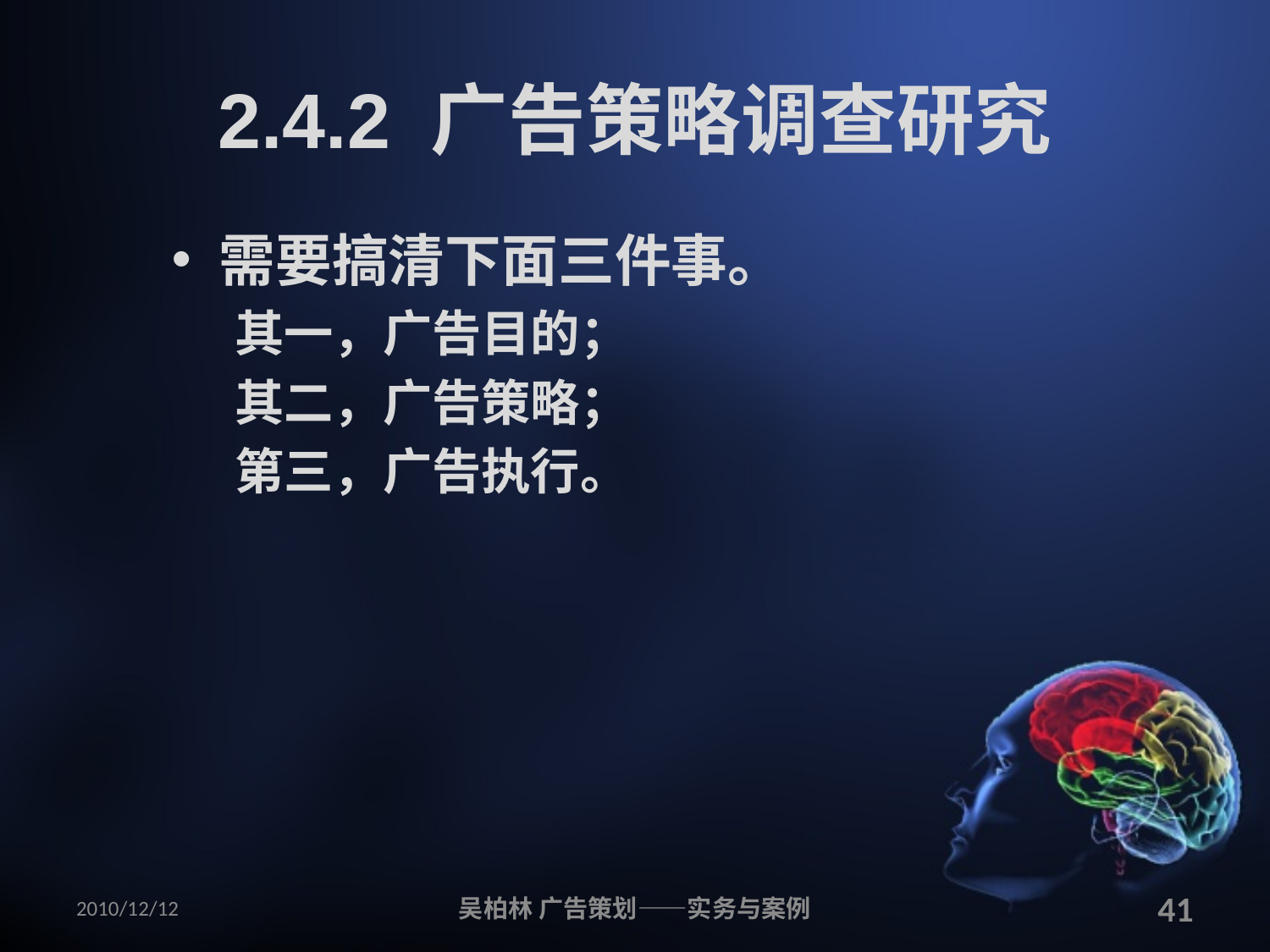

# 2.4.2 广告策略调查研究
需要搞清下面三件事。
其一，广告目的；
其二，广告策略；
第三，广告执行。
2010/12/12
吴柏林 广告策划——实务与案例
41